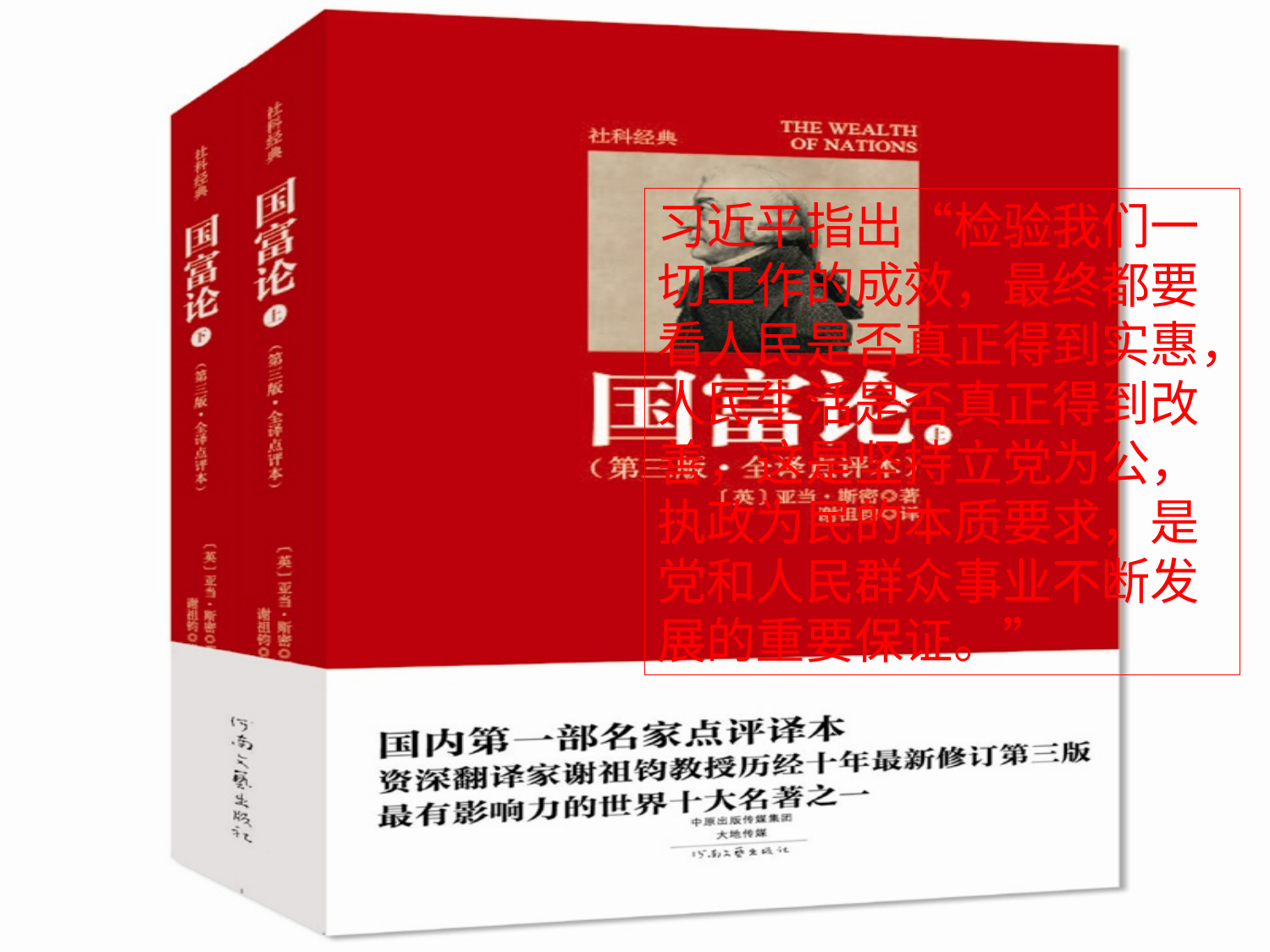

习近平指出“检验我们一切工作的成效，最终都要看人民是否真正得到实惠，人民生活是否真正得到改善，这是坚持立党为公，执政为民的本质要求，是党和人民群众事业不断发展的重要保证。”